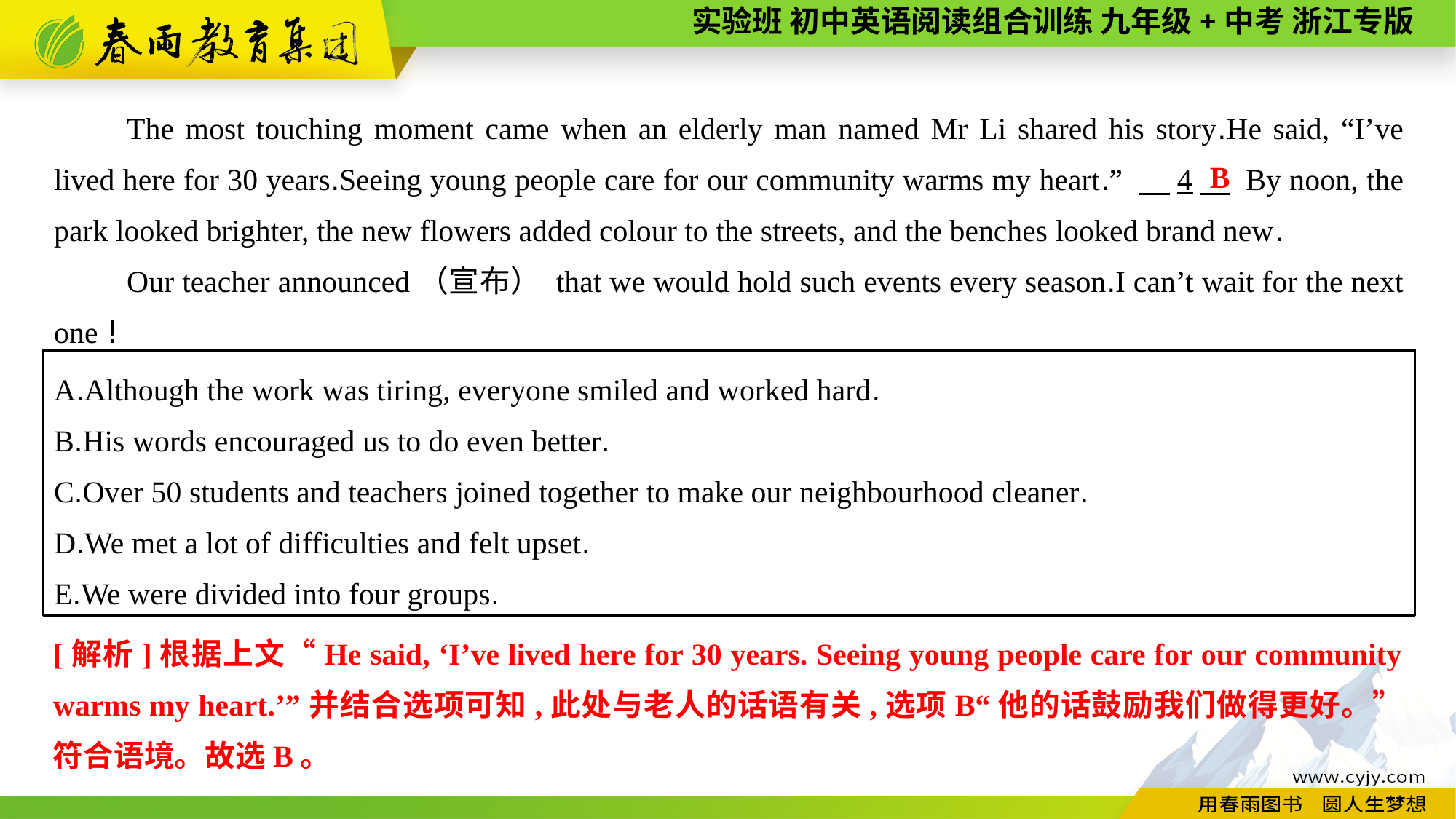

The most touching moment came when an elderly man named Mr Li shared his story.He said, “I’ve lived here for 30 years.Seeing young people care for our community warms my heart.” 　4　 By noon, the park looked brighter, the new flowers added colour to the streets, and the benches looked brand new.
Our teacher announced（宣布） that we would hold such events every season.I can’t wait for the next one！
B
A.Although the work was tiring, everyone smiled and worked hard.
B.His words encouraged us to do even better.
C.Over 50 students and teachers joined together to make our neighbourhood cleaner.
D.We met a lot of difficulties and felt upset.
E.We were divided into four groups.
[解析]根据上文“He said, ‘I’ve lived here for 30 years. Seeing young people care for our community warms my heart.’”并结合选项可知,此处与老人的话语有关,选项B“他的话鼓励我们做得更好。”符合语境。故选B。